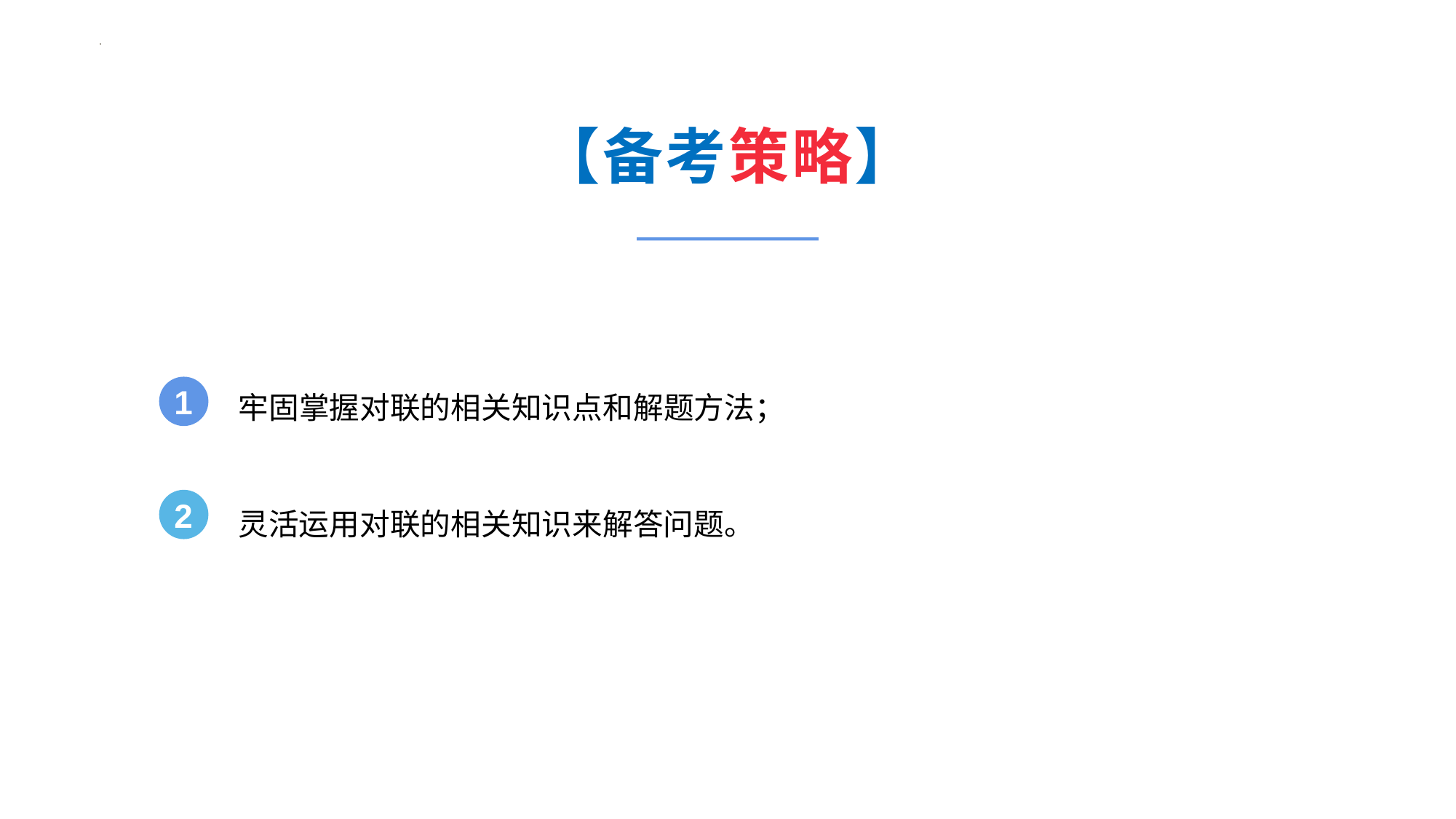

【备考策略】

#
牢固掌握对联的相关知识点和解题方法；

1
灵活运用对联的相关知识来解答问题。

2